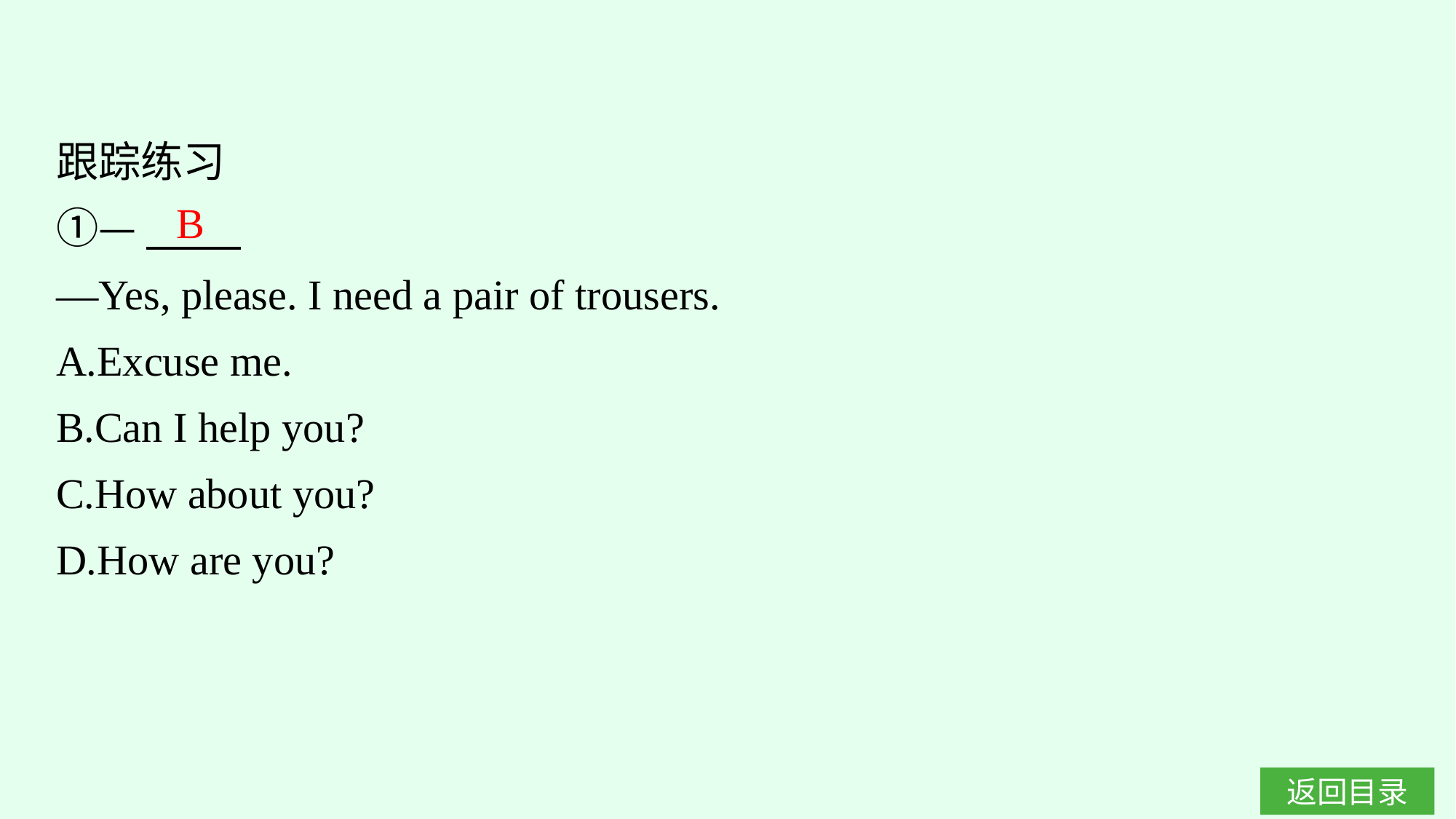

跟踪练习
①—
—Yes, please. I need a pair of trousers.
A.Excuse me.
B.Can I help you?
C.How about you?
D.How are you?
B